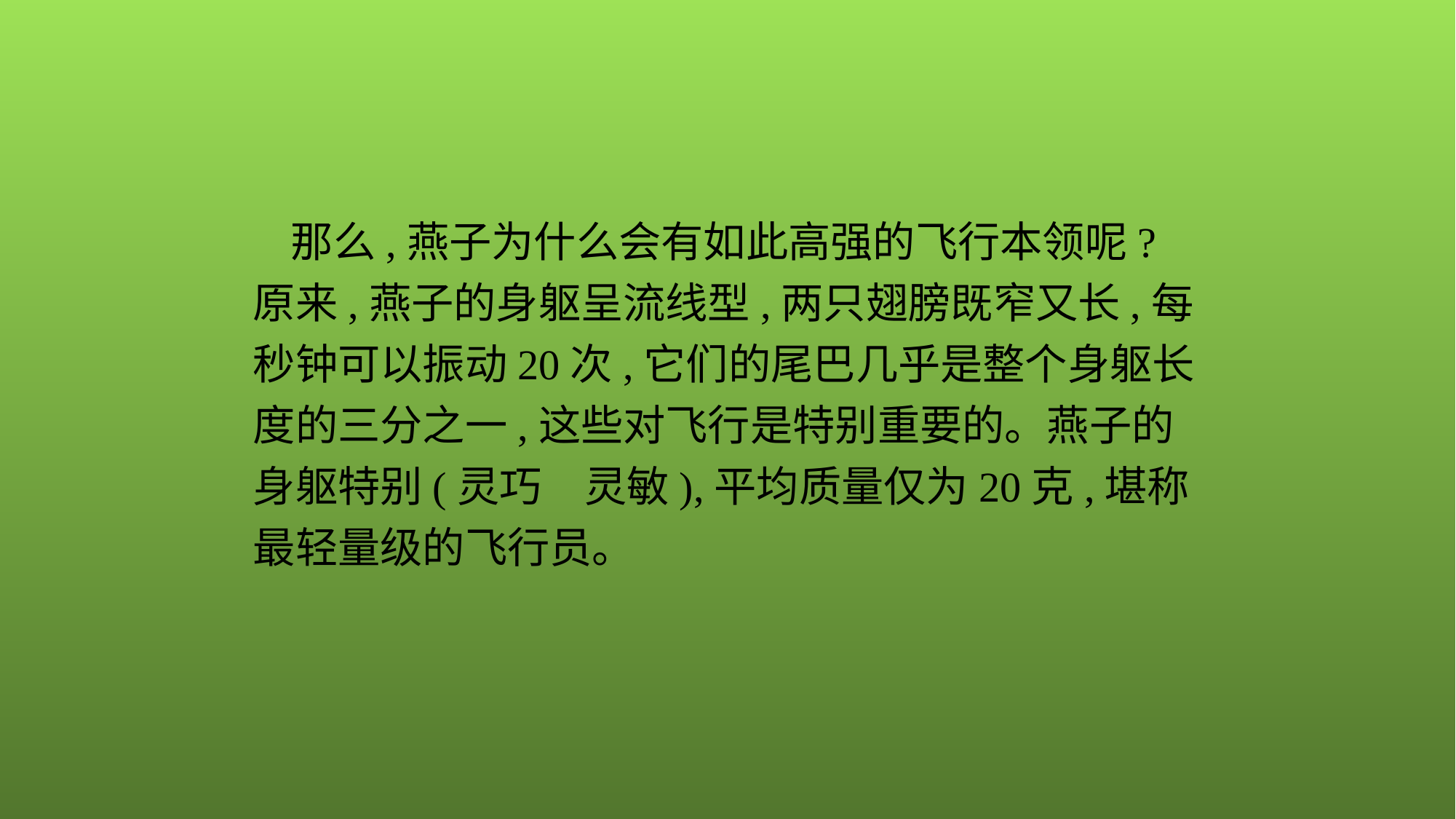

那么,燕子为什么会有如此高强的飞行本领呢?原来,燕子的身躯呈流线型,两只翅膀既窄又长,每秒钟可以振动20次,它们的尾巴几乎是整个身躯长度的三分之一,这些对飞行是特别重要的。燕子的身躯特别(灵巧　灵敏),平均质量仅为20克,堪称最轻量级的飞行员。